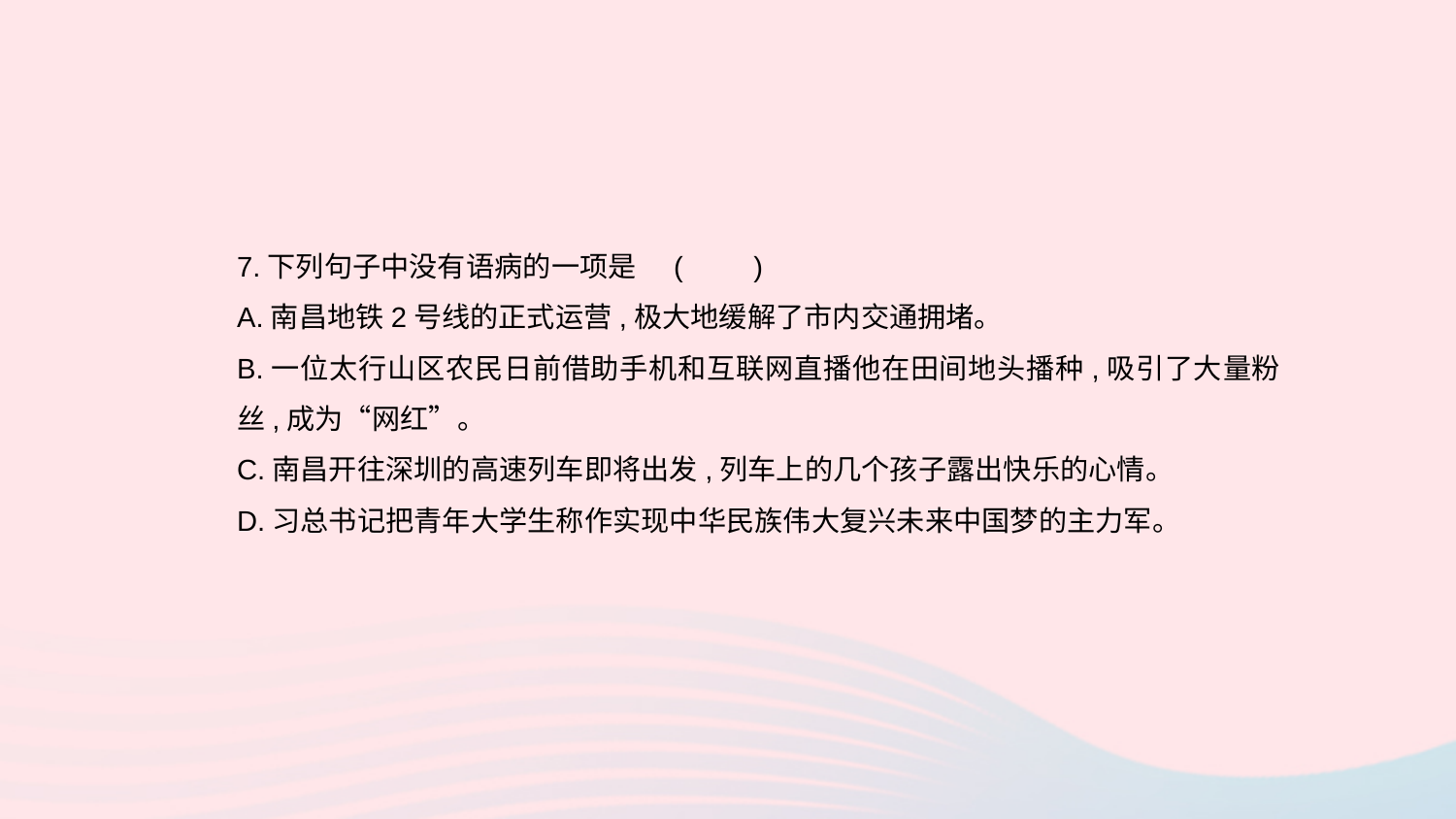

7.下列句子中没有语病的一项是	(　　)
A.南昌地铁2号线的正式运营,极大地缓解了市内交通拥堵。
B.一位太行山区农民日前借助手机和互联网直播他在田间地头播种,吸引了大量粉丝,成为“网红”。
C.南昌开往深圳的高速列车即将出发,列车上的几个孩子露出快乐的心情。
D.习总书记把青年大学生称作实现中华民族伟大复兴未来中国梦的主力军。